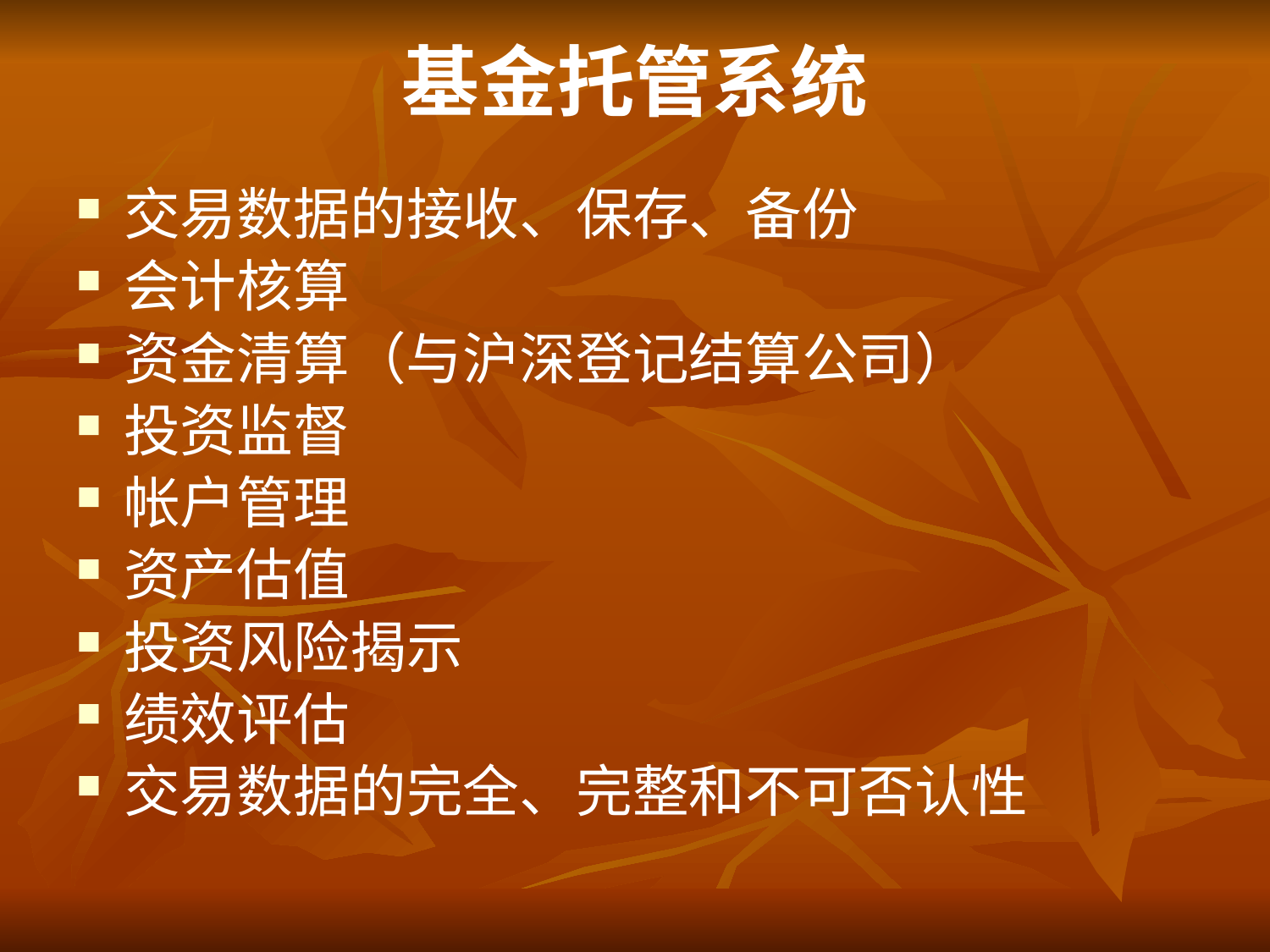

# 基金托管系统
交易数据的接收、保存、备份
会计核算
资金清算（与沪深登记结算公司）
投资监督
帐户管理
资产估值
投资风险揭示
绩效评估
交易数据的完全、完整和不可否认性